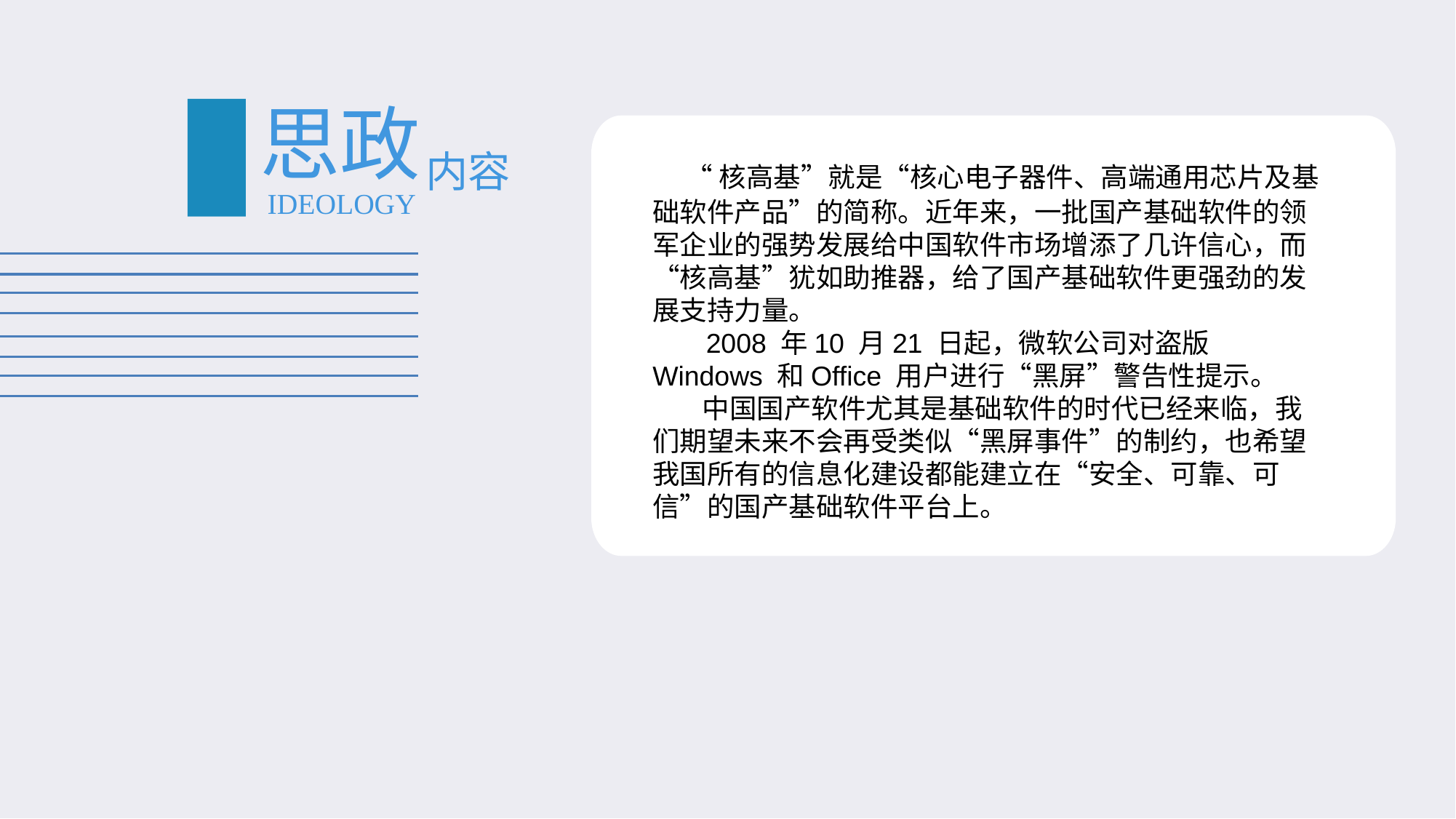

#
思政
内容

    “核高基”就是“核心电子器件、高端通用芯片及基础软件产品”的简称。近年来，一批国产基础软件的领军企业的强势发展给中国软件市场增添了几许信心，而“核高基”犹如助推器，给了国产基础软件更强劲的发展支持力量。
       2008 年10 月21 日起，微软公司对盗版Windows 和Office 用户进行“黑屏”警告性提示。
       中国国产软件尤其是基础软件的时代已经来临，我们期望未来不会再受类似“黑屏事件”的制约，也希望我国所有的信息化建设都能建立在“安全、可靠、可信”的国产基础软件平台上。

IDEOLOGY